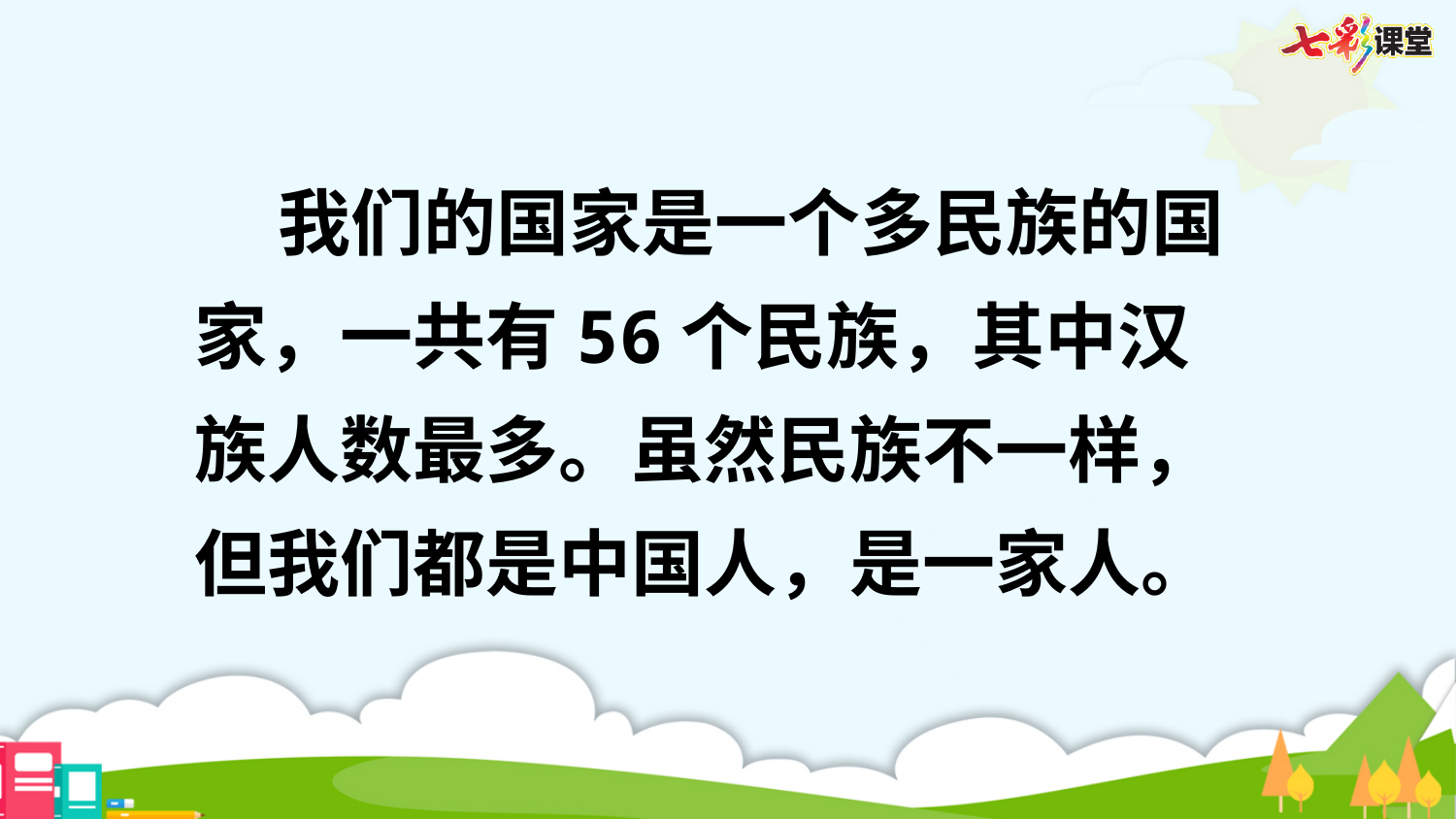

我们的国家是一个多民族的国家，一共有56个民族，其中汉族人数最多。虽然民族不一样，但我们都是中国人，是一家人。